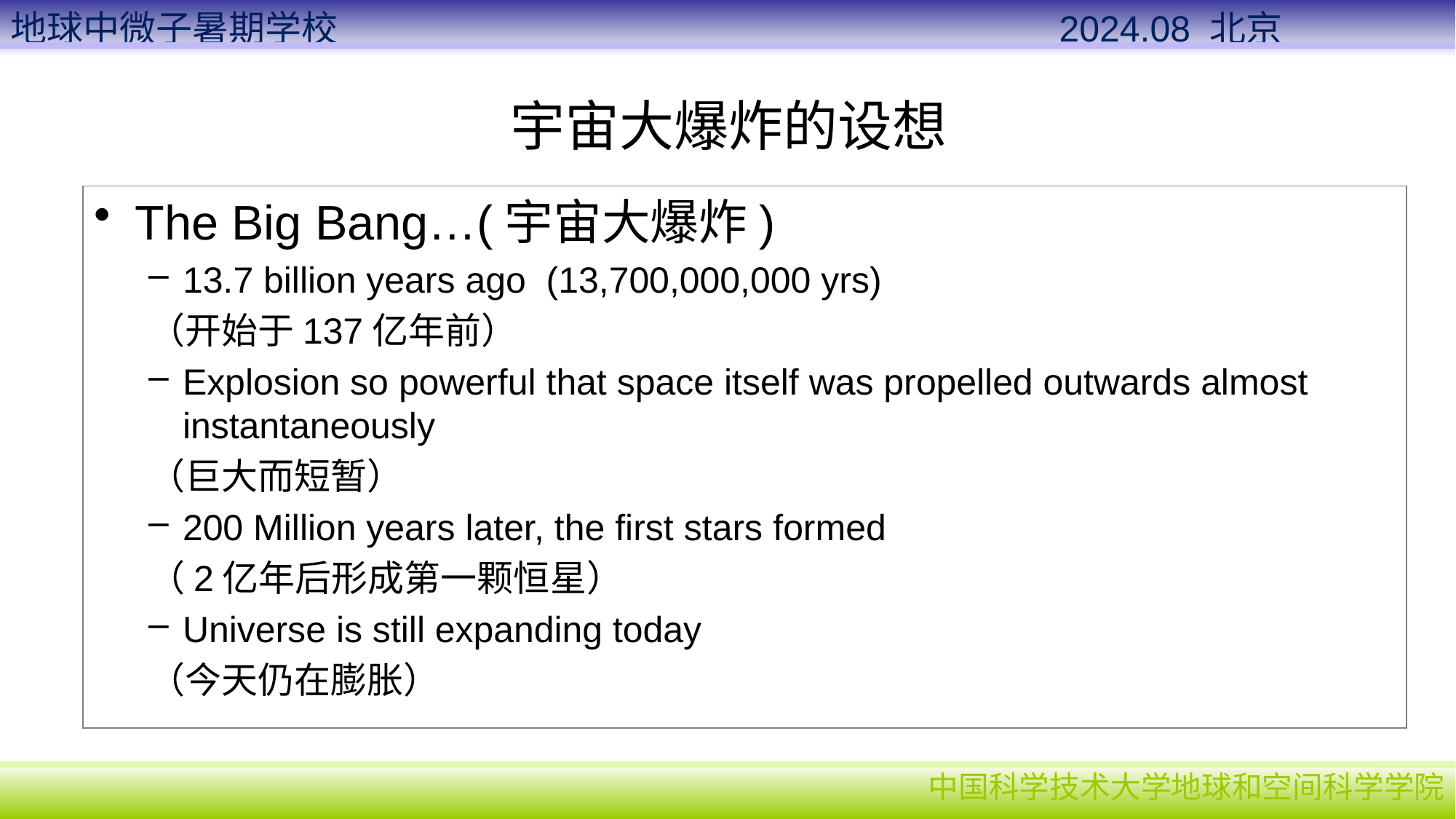

# 宇宙大爆炸的设想
The Big Bang…(宇宙大爆炸)
13.7 billion years ago  (13,700,000,000 yrs)
（开始于137亿年前）
Explosion so powerful that space itself was propelled outwards almost instantaneously
（巨大而短暂）
200 Million years later, the first stars formed
（2亿年后形成第一颗恒星）
Universe is still expanding today
（今天仍在膨胀）